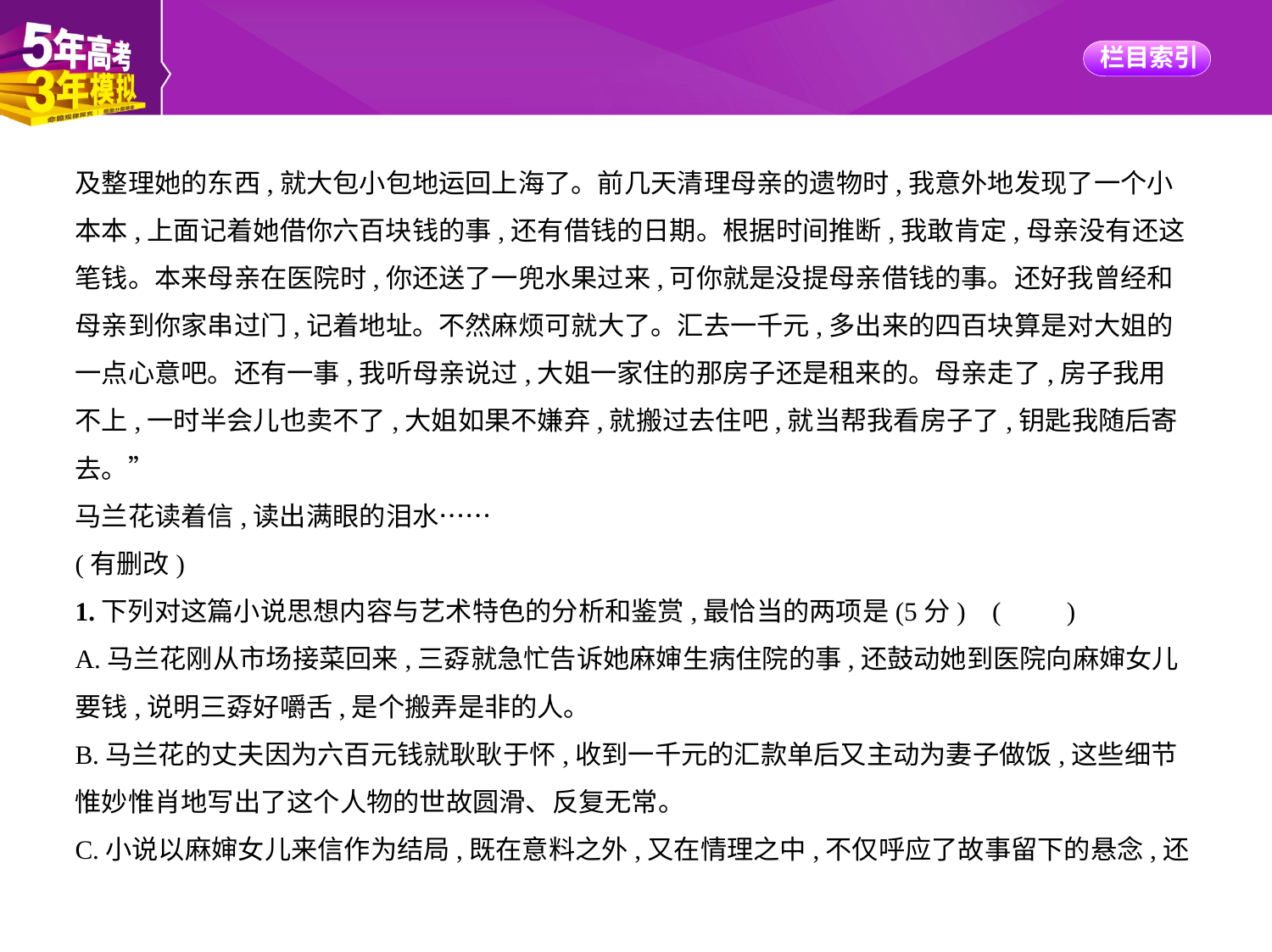

及整理她的东西,就大包小包地运回上海了。前几天清理母亲的遗物时,我意外地发现了一个小
本本,上面记着她借你六百块钱的事,还有借钱的日期。根据时间推断,我敢肯定,母亲没有还这
笔钱。本来母亲在医院时,你还送了一兜水果过来,可你就是没提母亲借钱的事。还好我曾经和
母亲到你家串过门,记着地址。不然麻烦可就大了。汇去一千元,多出来的四百块算是对大姐的
一点心意吧。还有一事,我听母亲说过,大姐一家住的那房子还是租来的。母亲走了,房子我用
不上,一时半会儿也卖不了,大姐如果不嫌弃,就搬过去住吧,就当帮我看房子了,钥匙我随后寄
去。”
马兰花读着信,读出满眼的泪水……
(有删改)
1.下列对这篇小说思想内容与艺术特色的分析和鉴赏,最恰当的两项是(5分) (　　)
A.马兰花刚从市场接菜回来,三孬就急忙告诉她麻婶生病住院的事,还鼓动她到医院向麻婶女儿
要钱,说明三孬好嚼舌,是个搬弄是非的人。
B.马兰花的丈夫因为六百元钱就耿耿于怀,收到一千元的汇款单后又主动为妻子做饭,这些细节
惟妙惟肖地写出了这个人物的世故圆滑、反复无常。
C.小说以麻婶女儿来信作为结局,既在意料之外,又在情理之中,不仅呼应了故事留下的悬念,还